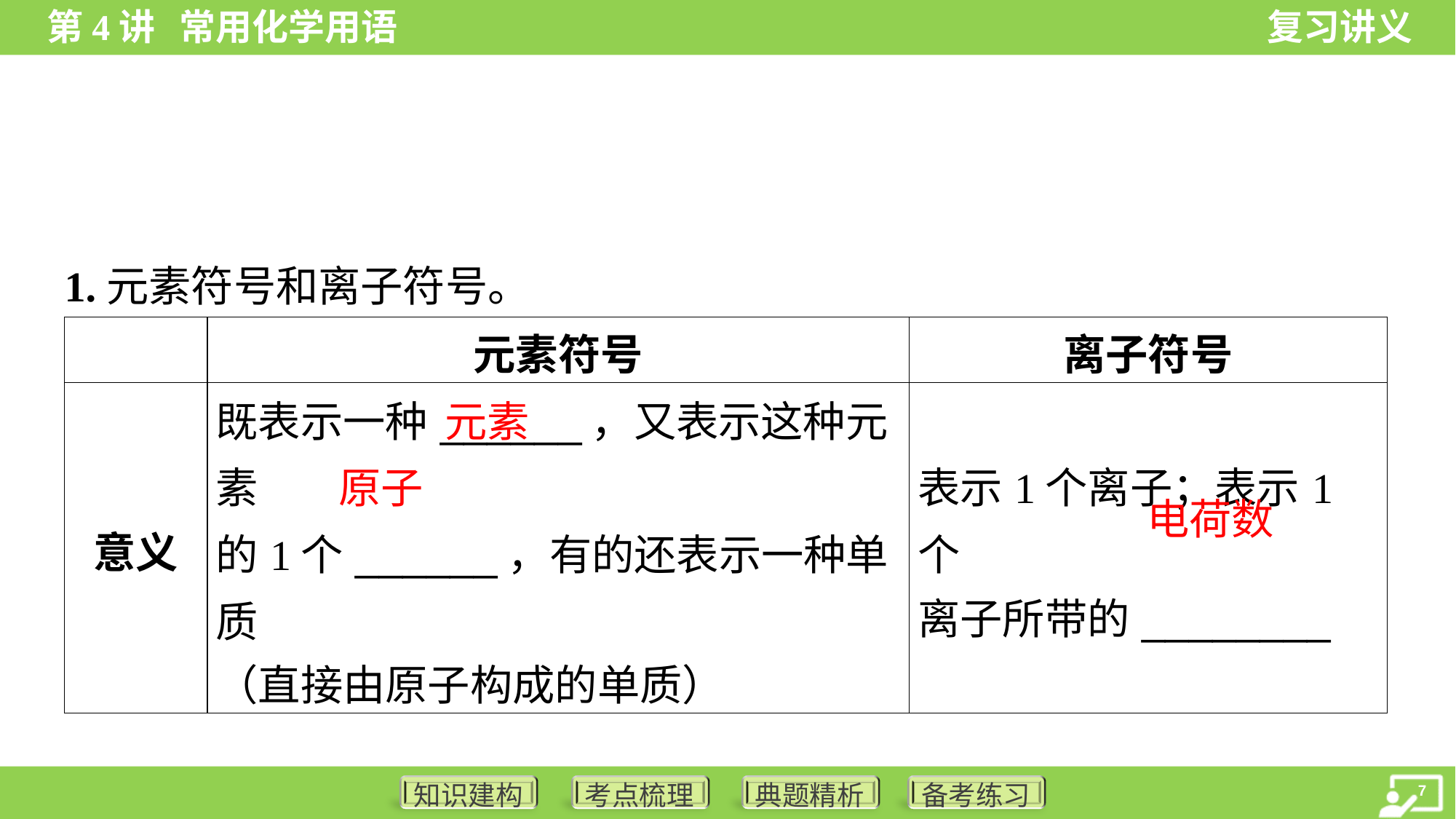

1.元素符号和离子符号。
|  | 元素符号 | 离子符号 |
| --- | --- | --- |
| 意义 | 既表示一种\_\_\_\_\_\_，又表示这种元素 的1个\_\_\_\_\_\_，有的还表示一种单质 （直接由原子构成的单质） | 表示1个离子；表示1个 离子所带的\_\_\_\_\_\_\_\_ |
元素
原子
电荷数